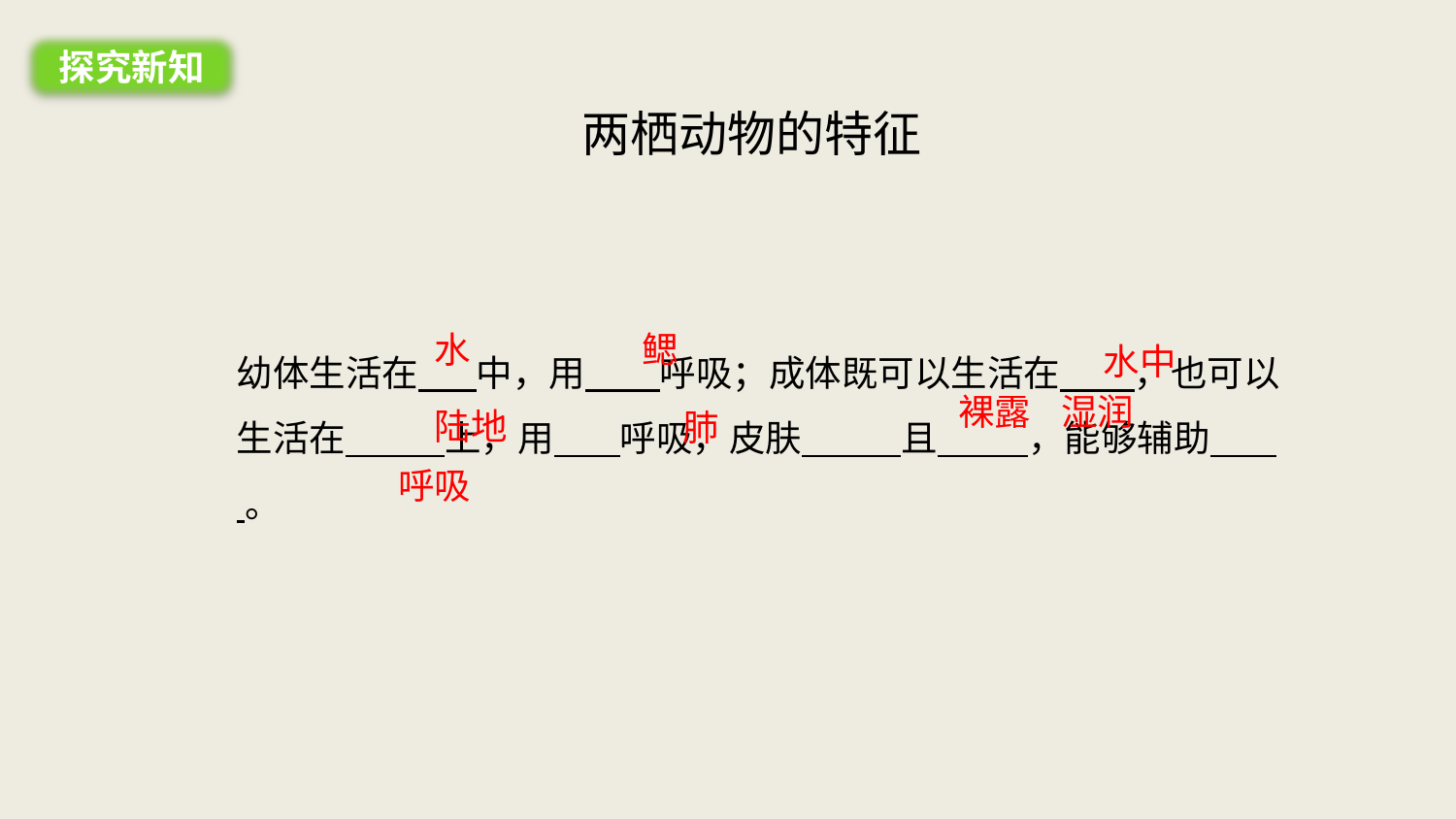

探究新知
两栖动物的特征
水中
水
幼体生活在       中，用         呼吸；成体既可以生活在         ，也可以生活在            上，用        呼吸，皮肤            且           ，能够辅助          。
鳃
裸露  湿润
陆地
肺
呼吸